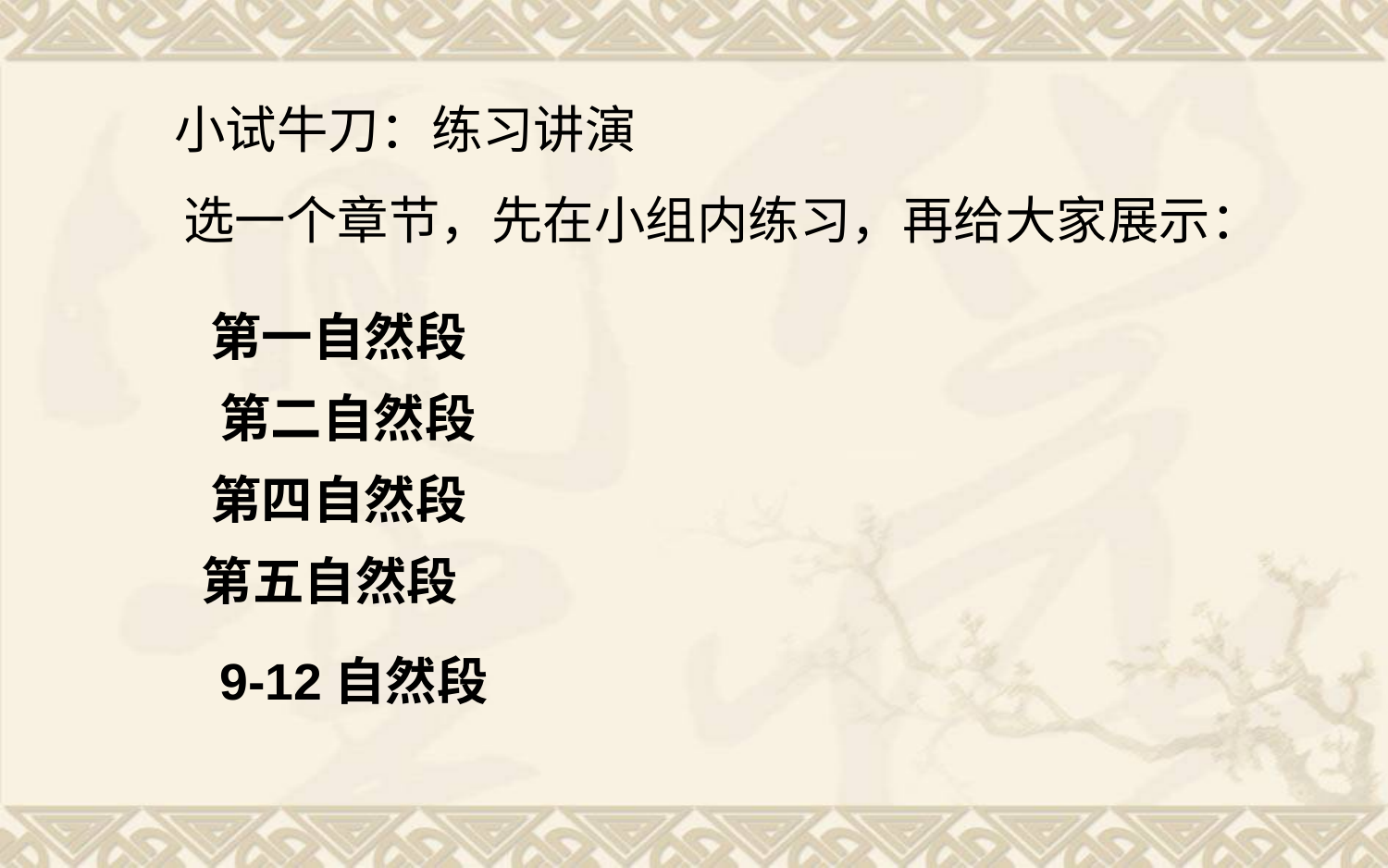

小试牛刀：练习讲演
选一个章节，先在小组内练习，再给大家展示：
第一自然段
第二自然段
第四自然段
第五自然段
9-12自然段